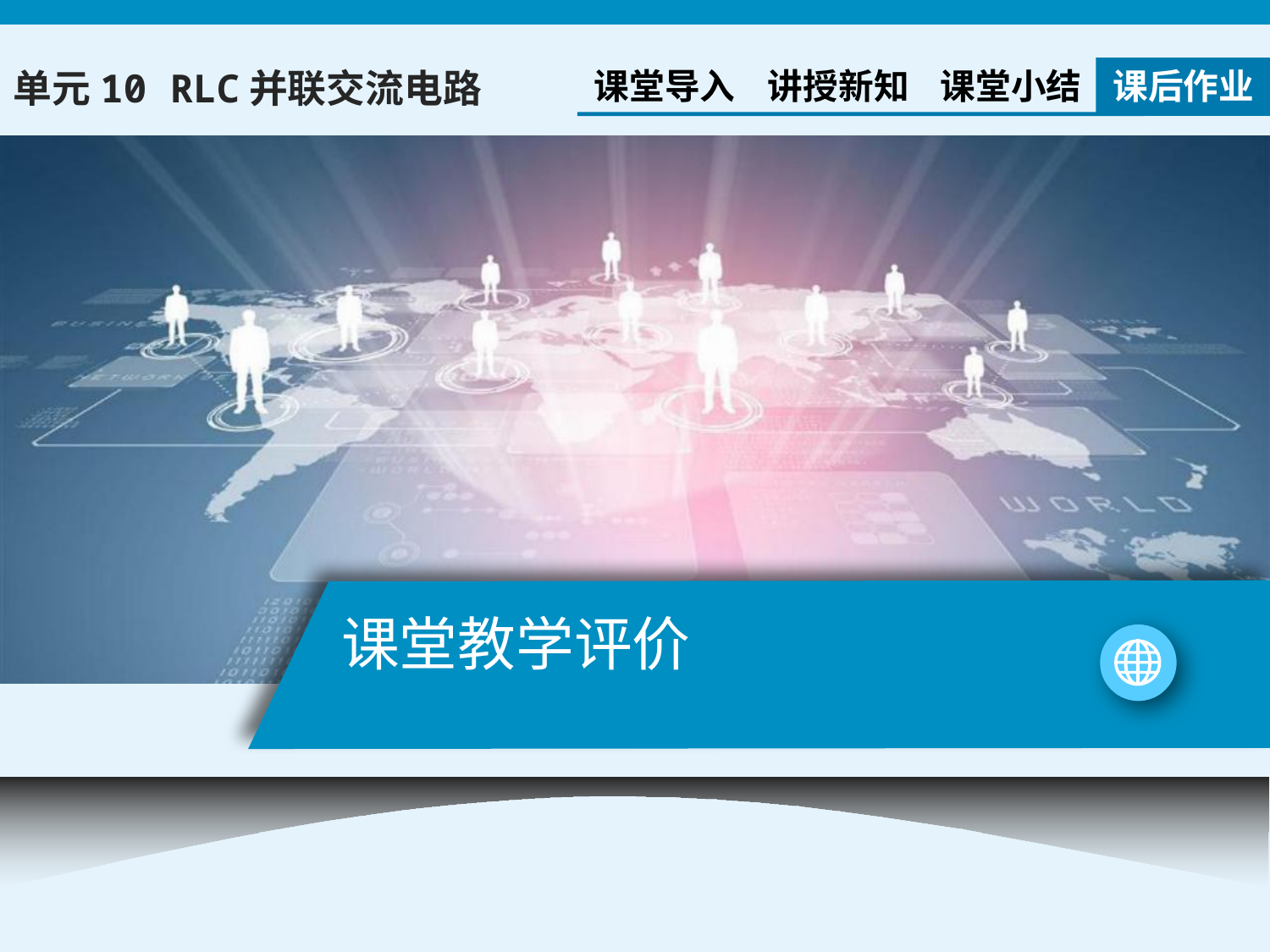

课堂导入
讲授新知
课堂小结
课后作业
单元10 RLC并联交流电路
# 课堂教学评价